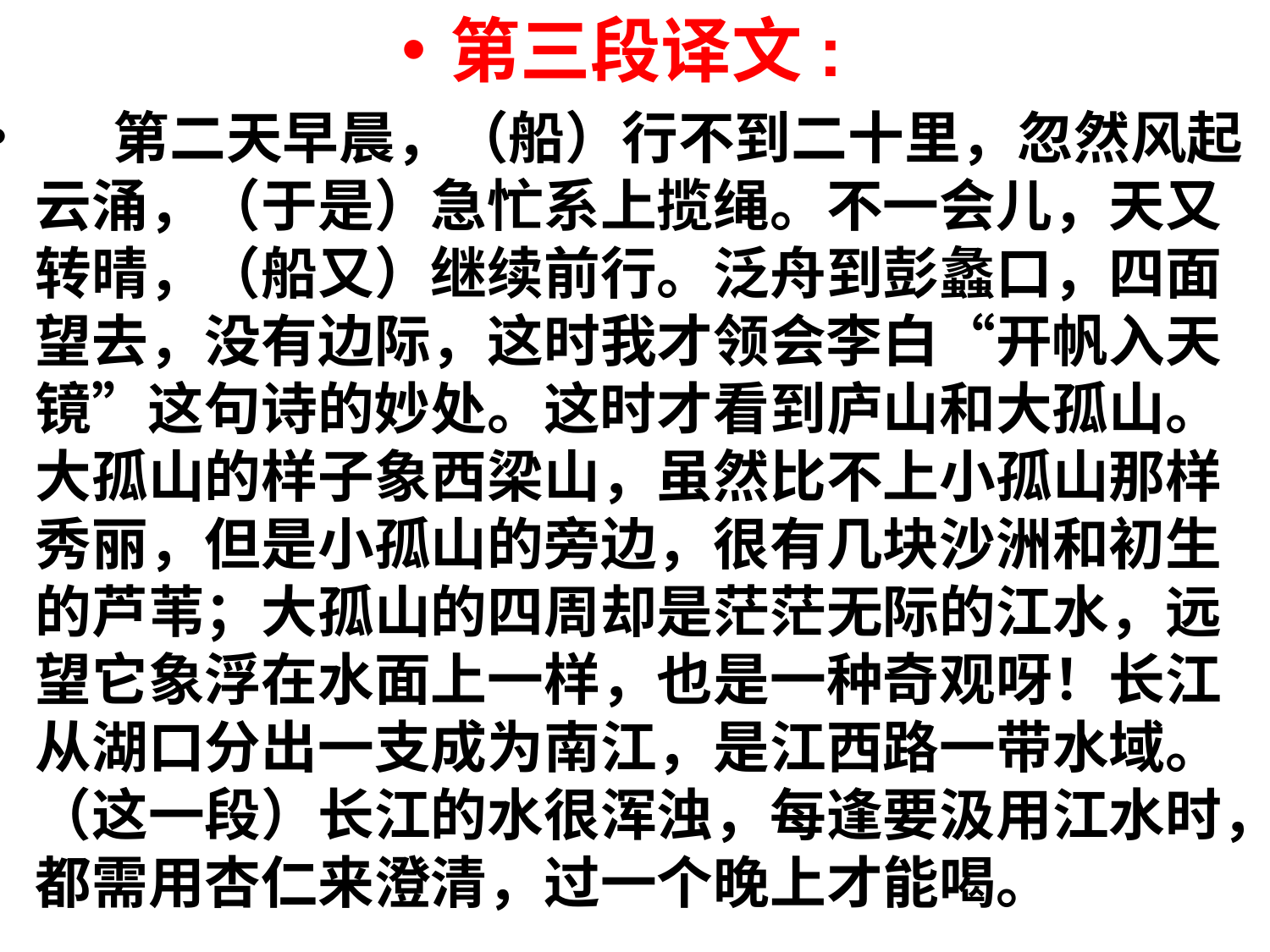

第三段译文:
     第二天早晨，（船）行不到二十里，忽然风起云涌，（于是）急忙系上揽绳。不一会儿，天又转晴，（船又）继续前行。泛舟到彭蠡口，四面望去，没有边际，这时我才领会李白“开帆入天镜”这句诗的妙处。这时才看到庐山和大孤山。大孤山的样子象西梁山，虽然比不上小孤山那样秀丽，但是小孤山的旁边，很有几块沙洲和初生的芦苇；大孤山的四周却是茫茫无际的江水，远望它象浮在水面上一样，也是一种奇观呀！长江从湖口分出一支成为南江，是江西路一带水域。（这一段）长江的水很浑浊，每逢要汲用江水时，都需用杏仁来澄清，过一个晚上才能喝。